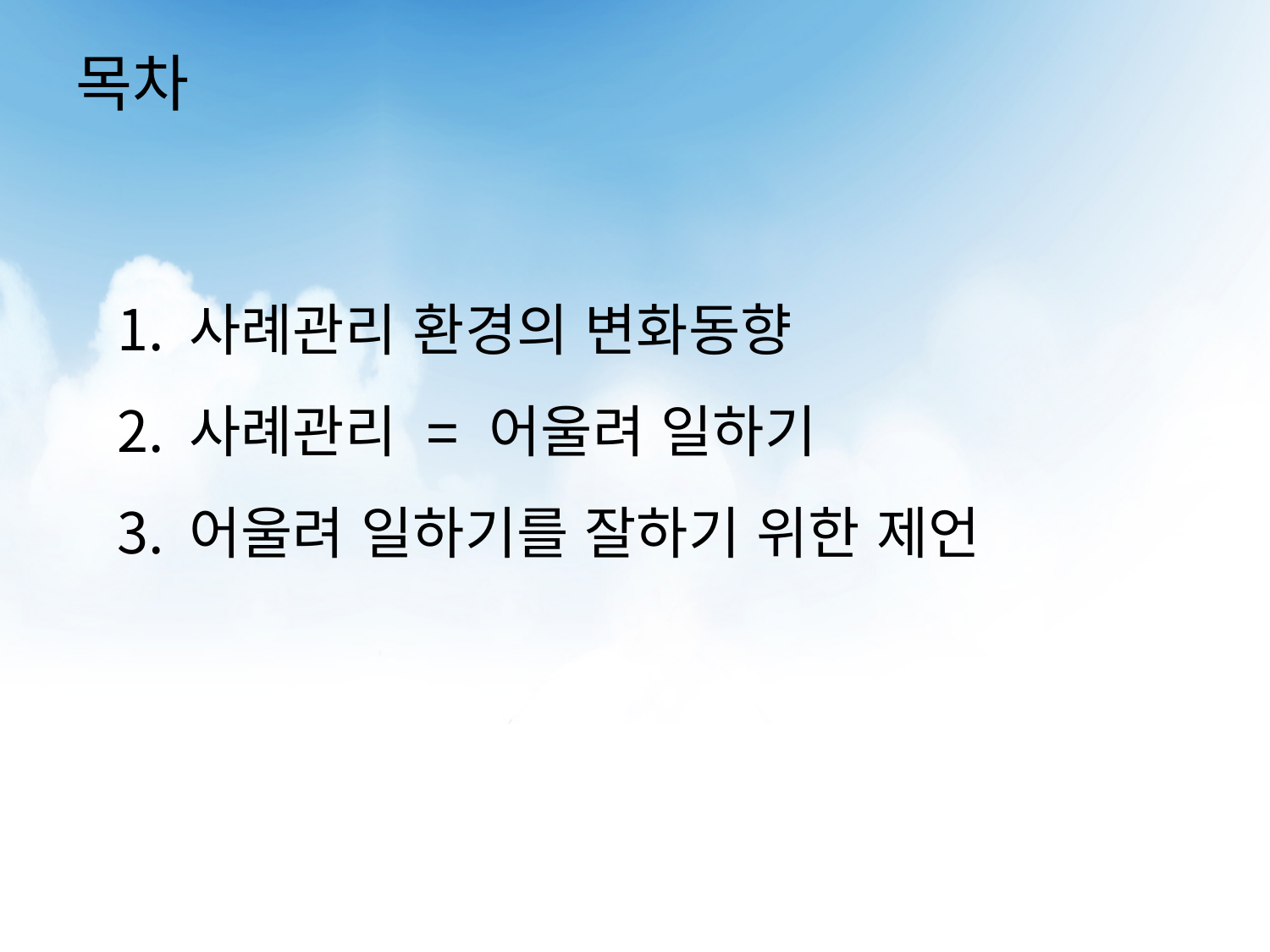

# 목차
사례관리 환경의 변화동향
사례관리 = 어울려 일하기
어울려 일하기를 잘하기 위한 제언